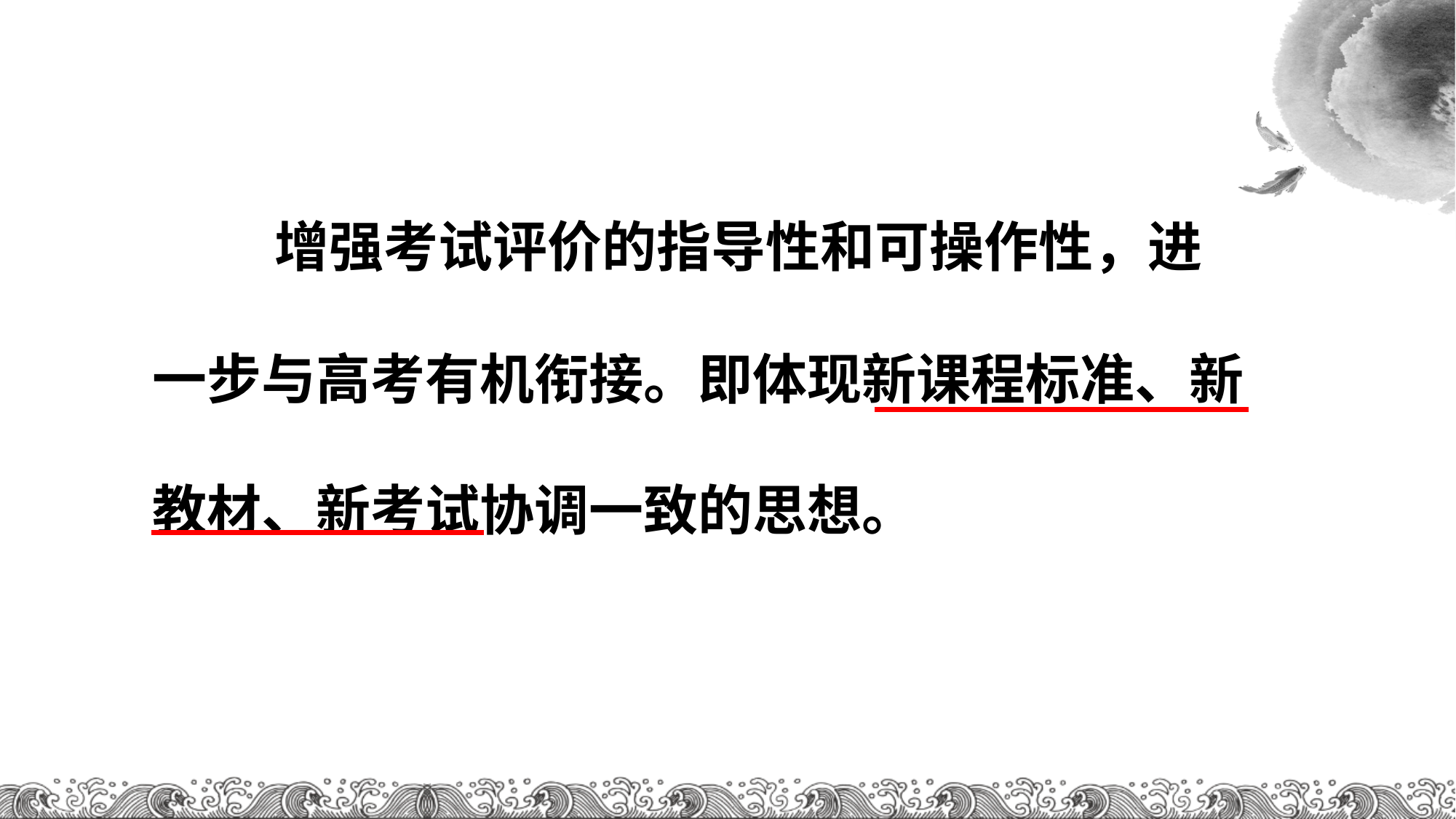

增强考试评价的指导性和可操作性，进一步与高考有机衔接。即体现新课程标准、新教材、新考试协调一致的思想。